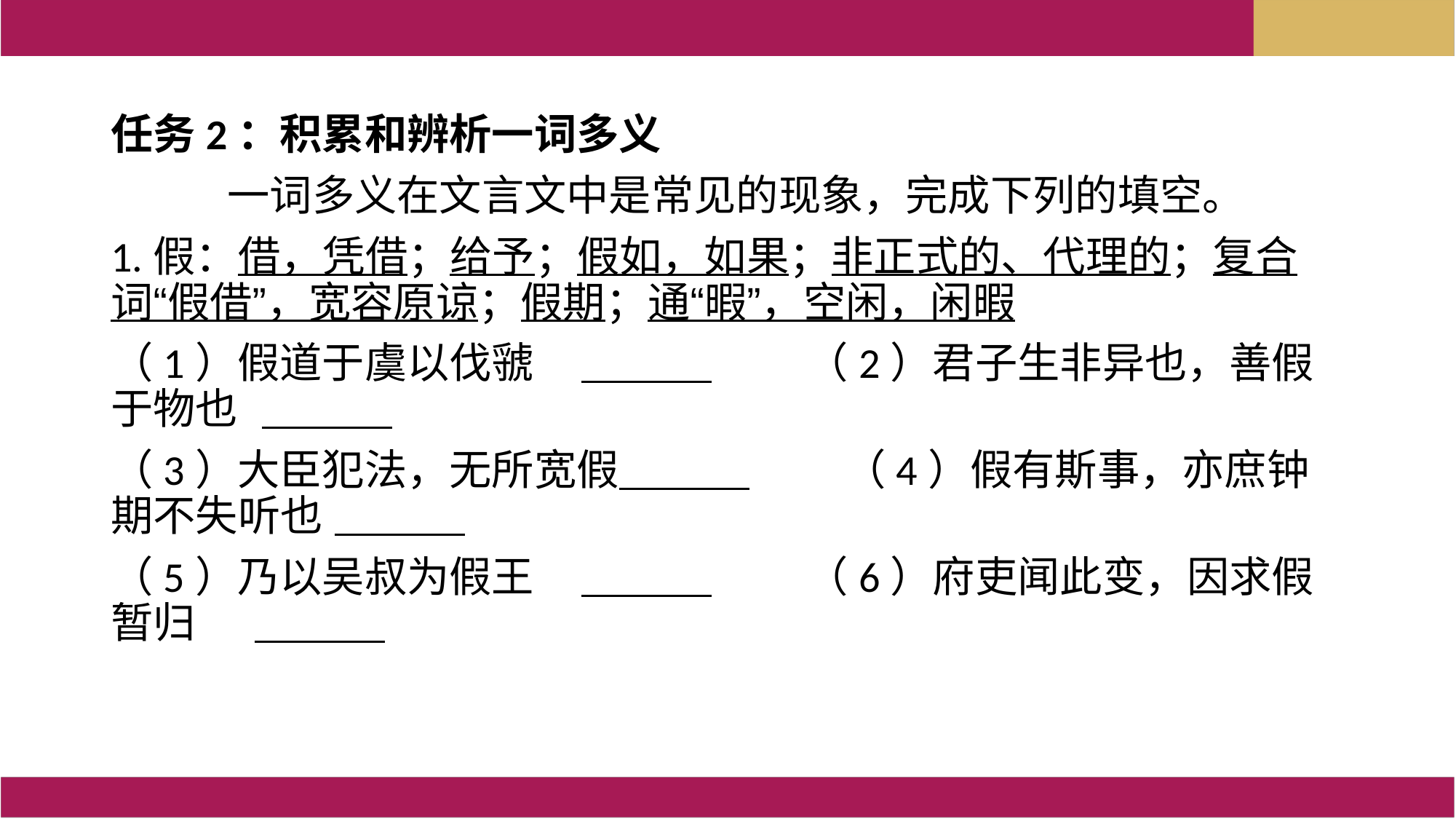

任务2：积累和辨析一词多义
         一词多义在文言文中是常见的现象，完成下列的填空。
1.假：借，凭借；给予；假如，如果；非正式的、代理的；复合词“假借”，宽容原谅；假期；通“暇”，空闲，闲暇
（1）假道于虞以伐虢                       （2）君子生非异也，善假于物也
（3）大臣犯法，无所宽假                   （4）假有斯事，亦庶钟期不失听也
（5）乃以吴叔为假王                       （6）府吏闻此变，因求假暂归